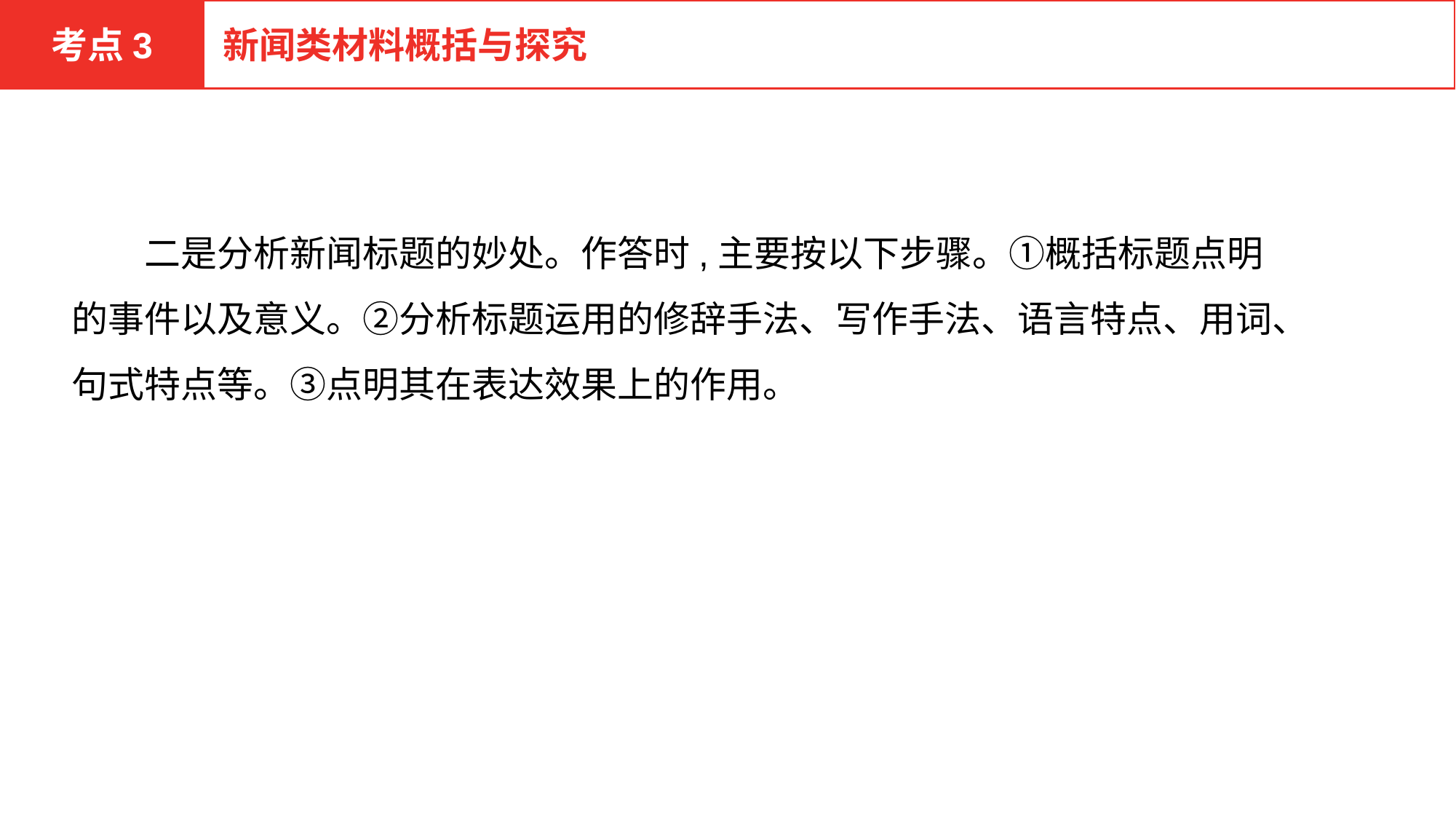

考点3
新闻类材料概括与探究
　　二是分析新闻标题的妙处。作答时,主要按以下步骤。①概括标题点明的事件以及意义。②分析标题运用的修辞手法、写作手法、语言特点、用词、句式特点等。③点明其在表达效果上的作用。